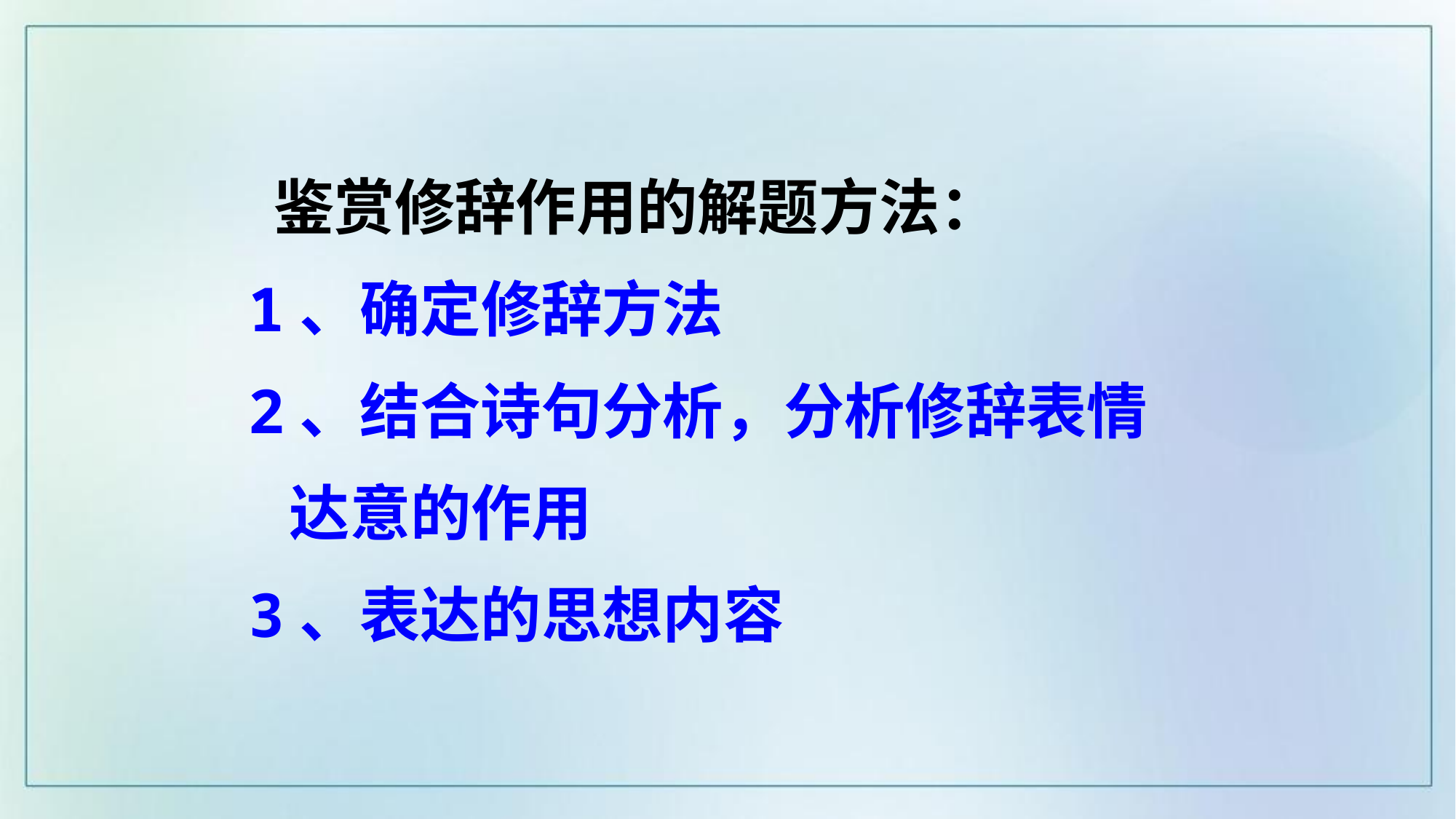

鉴赏修辞作用的解题方法：
1、确定修辞方法
2、结合诗句分析，分析修辞表情达意的作用
3、表达的思想内容